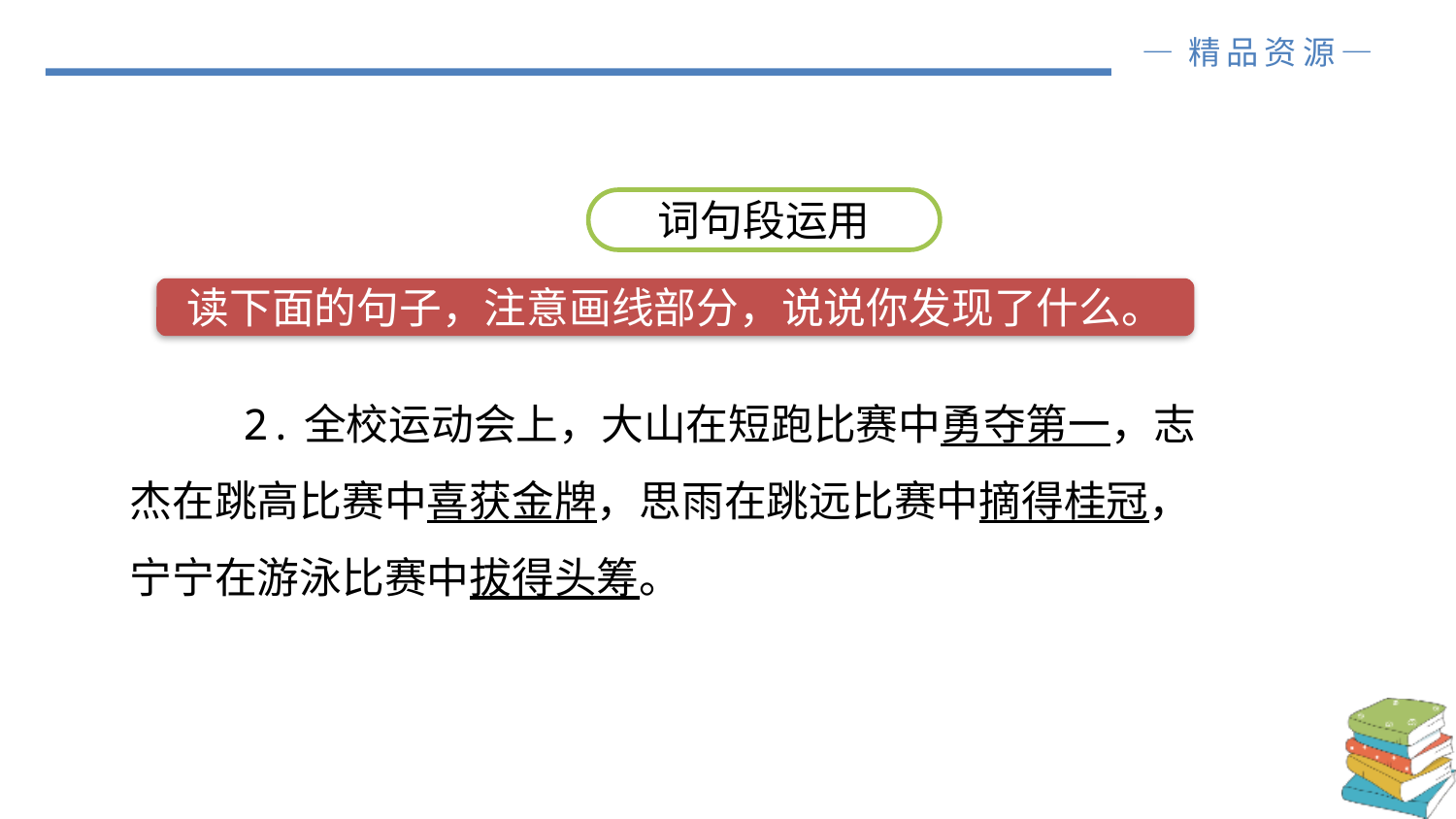

词句段运用
读下面的句子，注意画线部分，说说你发现了什么。
2.全校运动会上，大山在短跑比赛中勇夺第一，志杰在跳高比赛中喜获金牌，思雨在跳远比赛中摘得桂冠，宁宁在游泳比赛中拔得头筹。